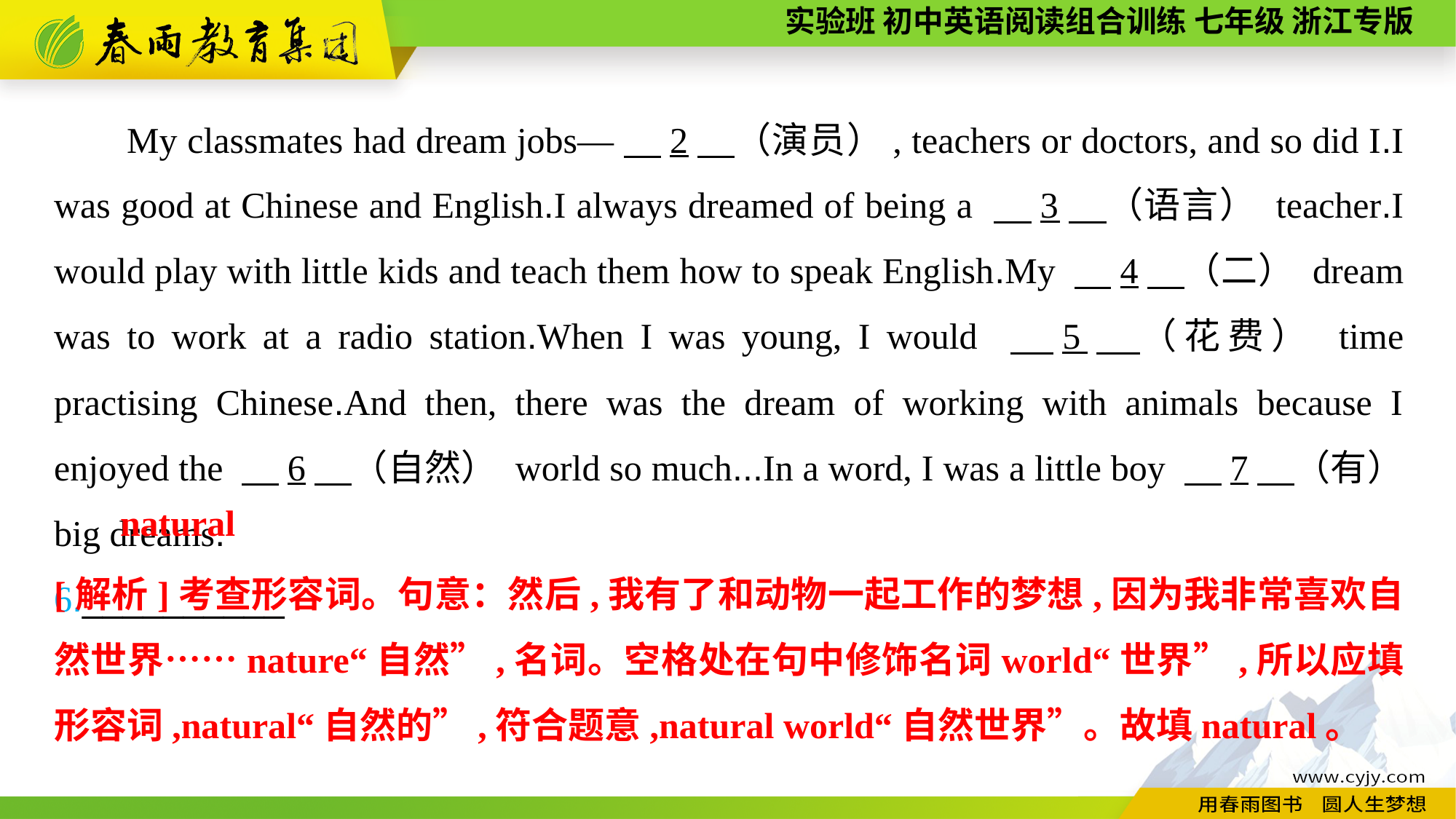

My classmates had dream jobs—　2　（演员）, teachers or doctors, and so did I.I was good at Chinese and English.I always dreamed of being a 　3　（语言） teacher.I would play with little kids and teach them how to speak English.My 　4　（二） dream was to work at a radio station.When I was young, I would 　5　（花费） time practising Chinese.And then, there was the dream of working with animals because I enjoyed the 　6　（自然） world so much...In a word, I was a little boy 　7　（有） big dreams.
6.__________
natural
[解析]考查形容词。句意：然后,我有了和动物一起工作的梦想,因为我非常喜欢自然世界……nature“自然”,名词。空格处在句中修饰名词world“世界”,所以应填形容词,natural“自然的”,符合题意,natural world“自然世界”。故填natural。